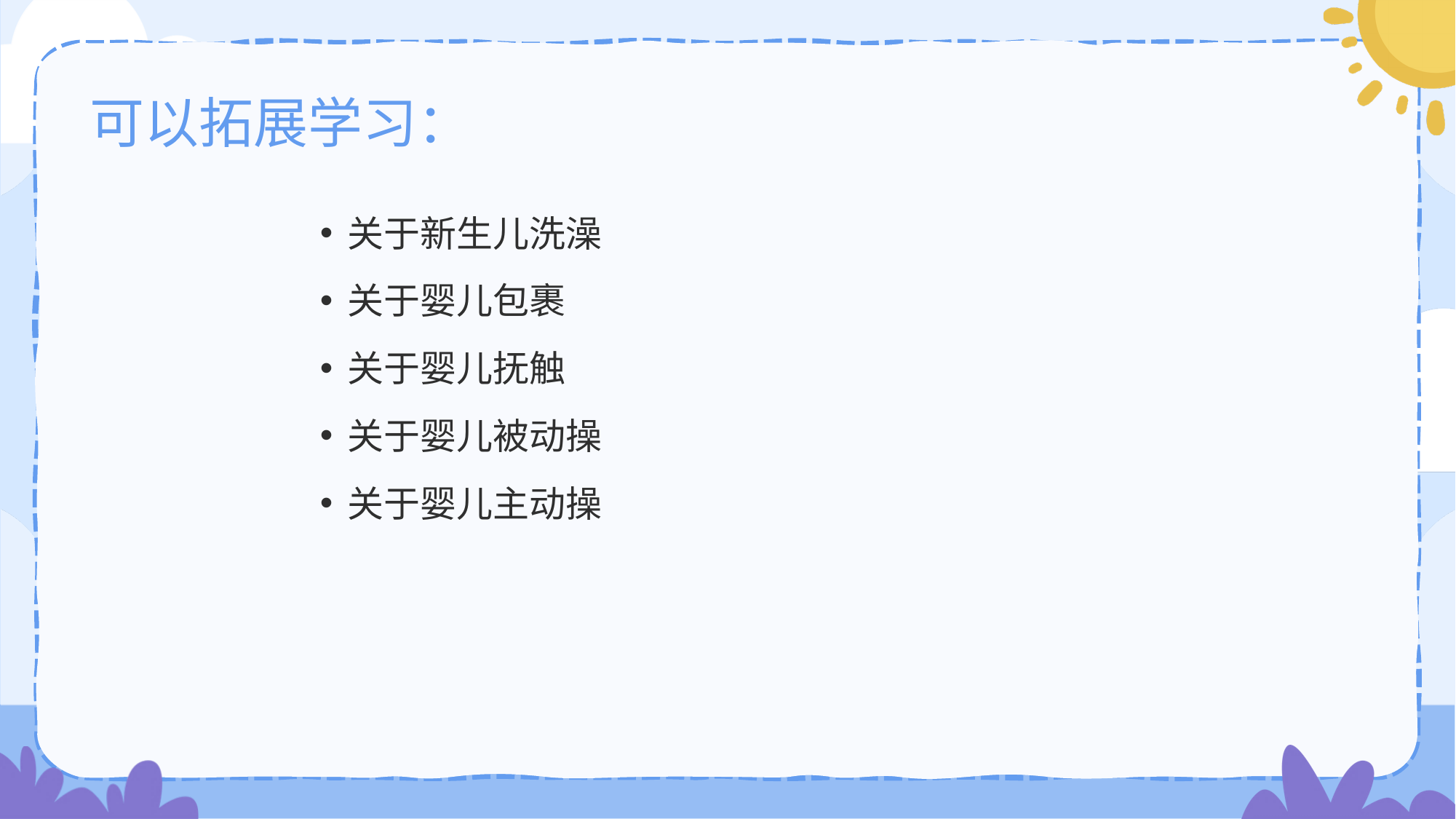

# 可以拓展学习：
关于新生儿洗澡
关于婴儿包裹
关于婴儿抚触
关于婴儿被动操
关于婴儿主动操